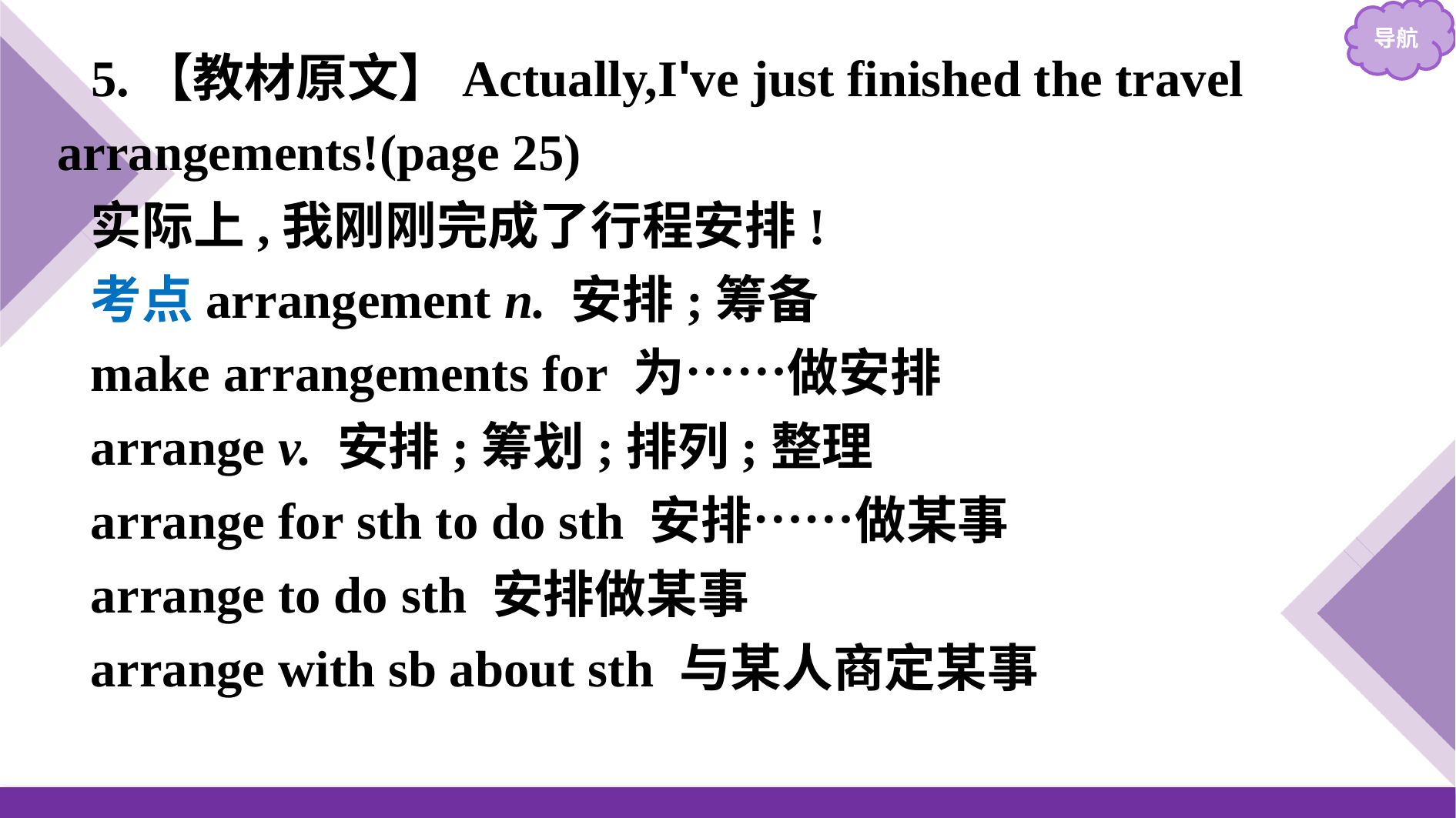

5.【教材原文】Actually,I've just finished the travel arrangements!(page 25)
实际上,我刚刚完成了行程安排!
考点arrangement n. 安排;筹备
make arrangements for 为……做安排
arrange v. 安排;筹划;排列;整理
arrange for sth to do sth 安排……做某事
arrange to do sth 安排做某事
arrange with sb about sth 与某人商定某事